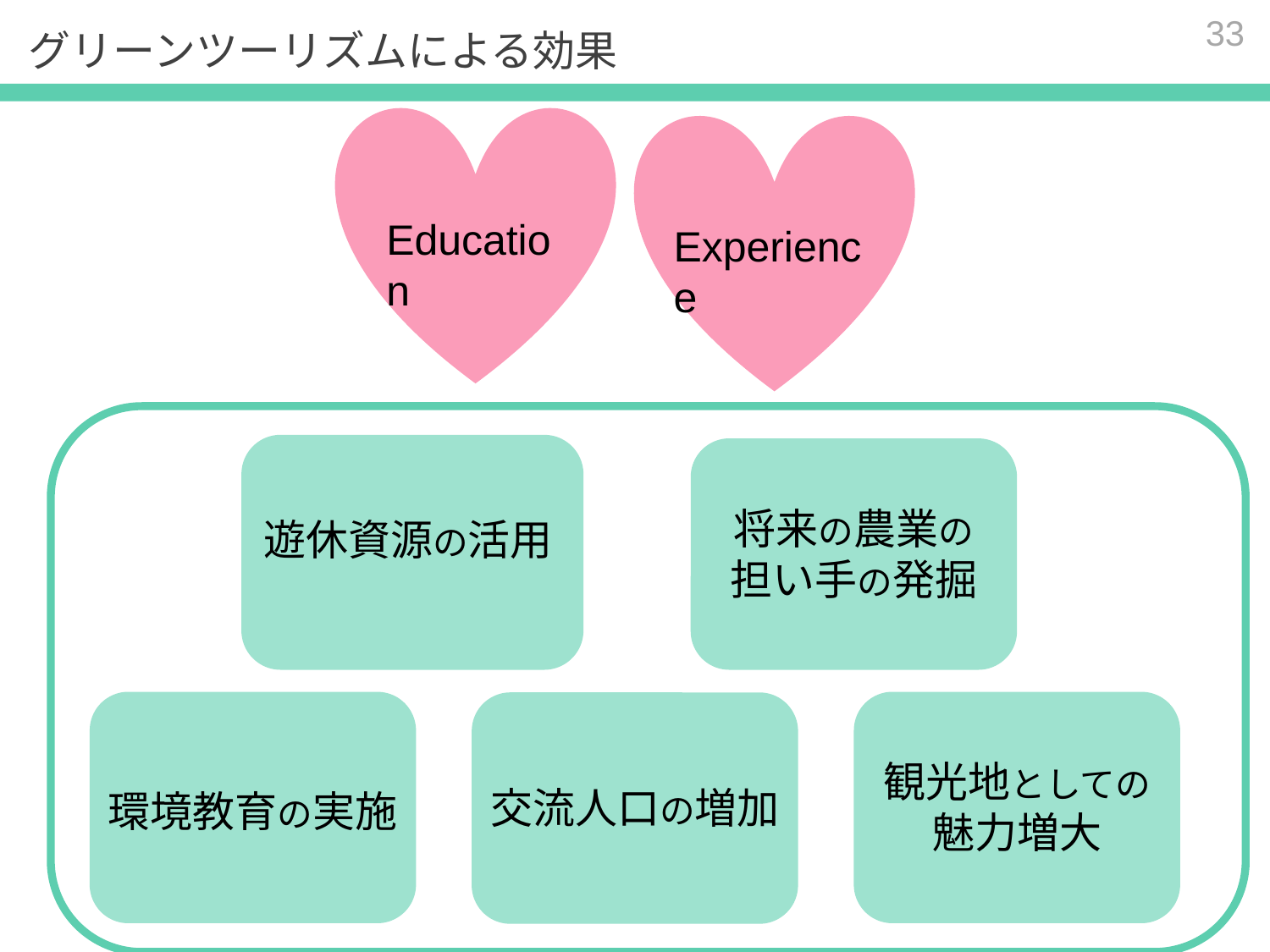

33
グリーンツーリズムによる効果

Education

Experience

遊休資源の活用

将来の農業の
担い手の発掘

環境教育の実施

観光地としての
魅力増大

交流人口の増加